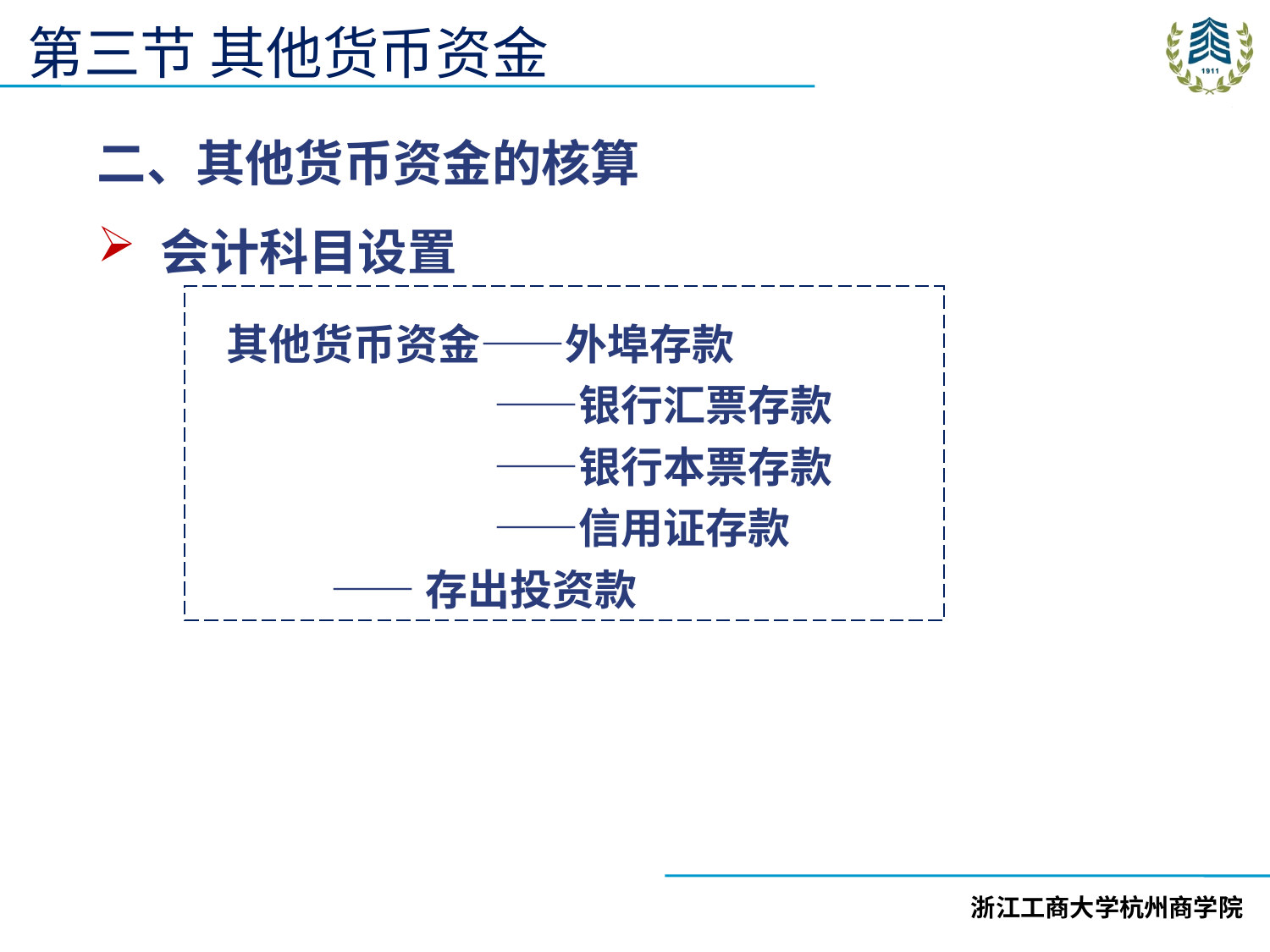

第三节 其他货币资金
二、其他货币资金的核算
会计科目设置
  其他货币资金——外埠存款
　　　　　　　——银行汇票存款
　　　　　　　——银行本票存款
　　　　　　　——信用证存款
              ——存出投资款